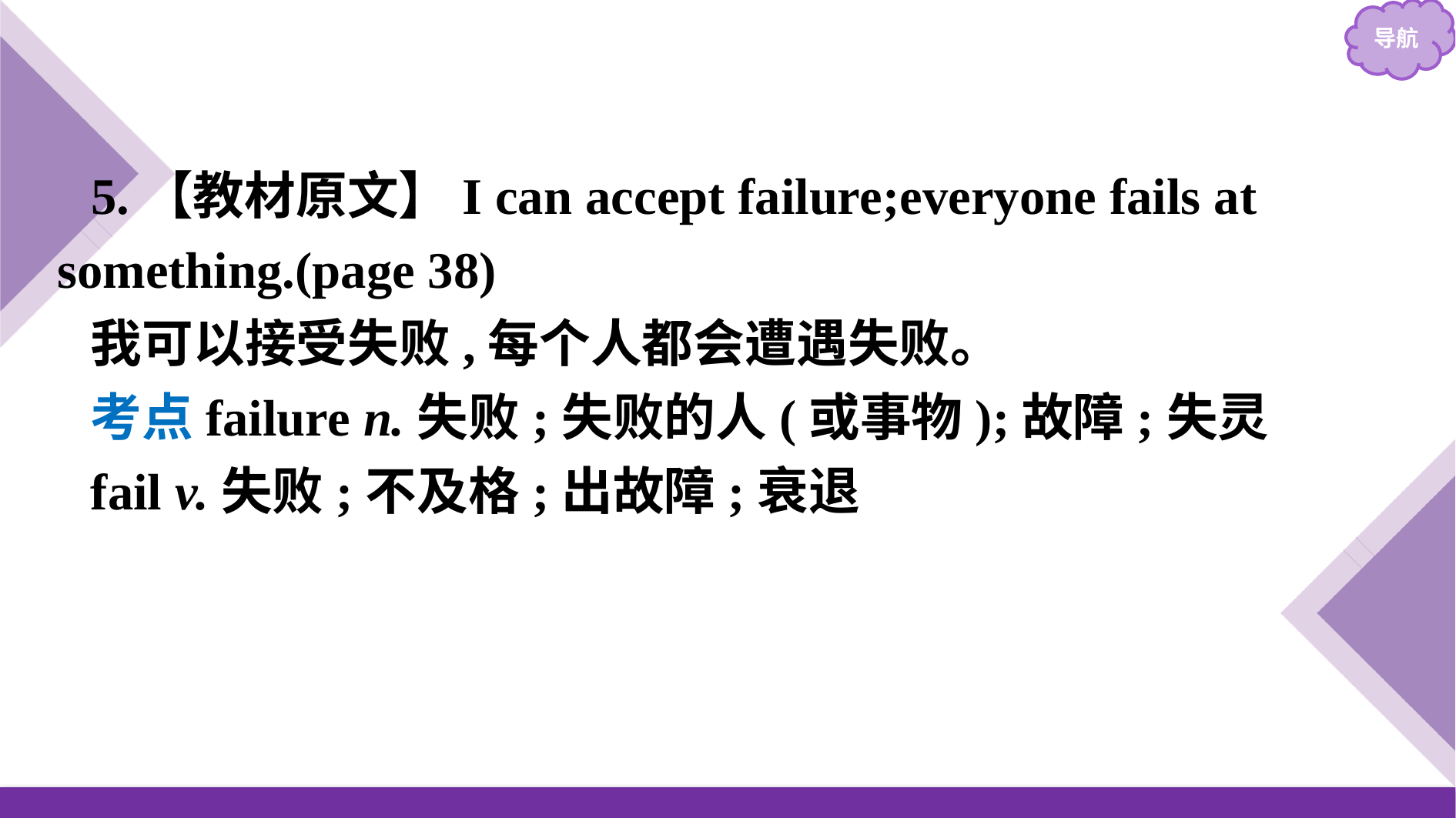

5.【教材原文】I can accept failure;everyone fails at something.(page 38)
我可以接受失败,每个人都会遭遇失败。
考点failure n.失败;失败的人(或事物);故障;失灵
fail v.失败;不及格;出故障;衰退